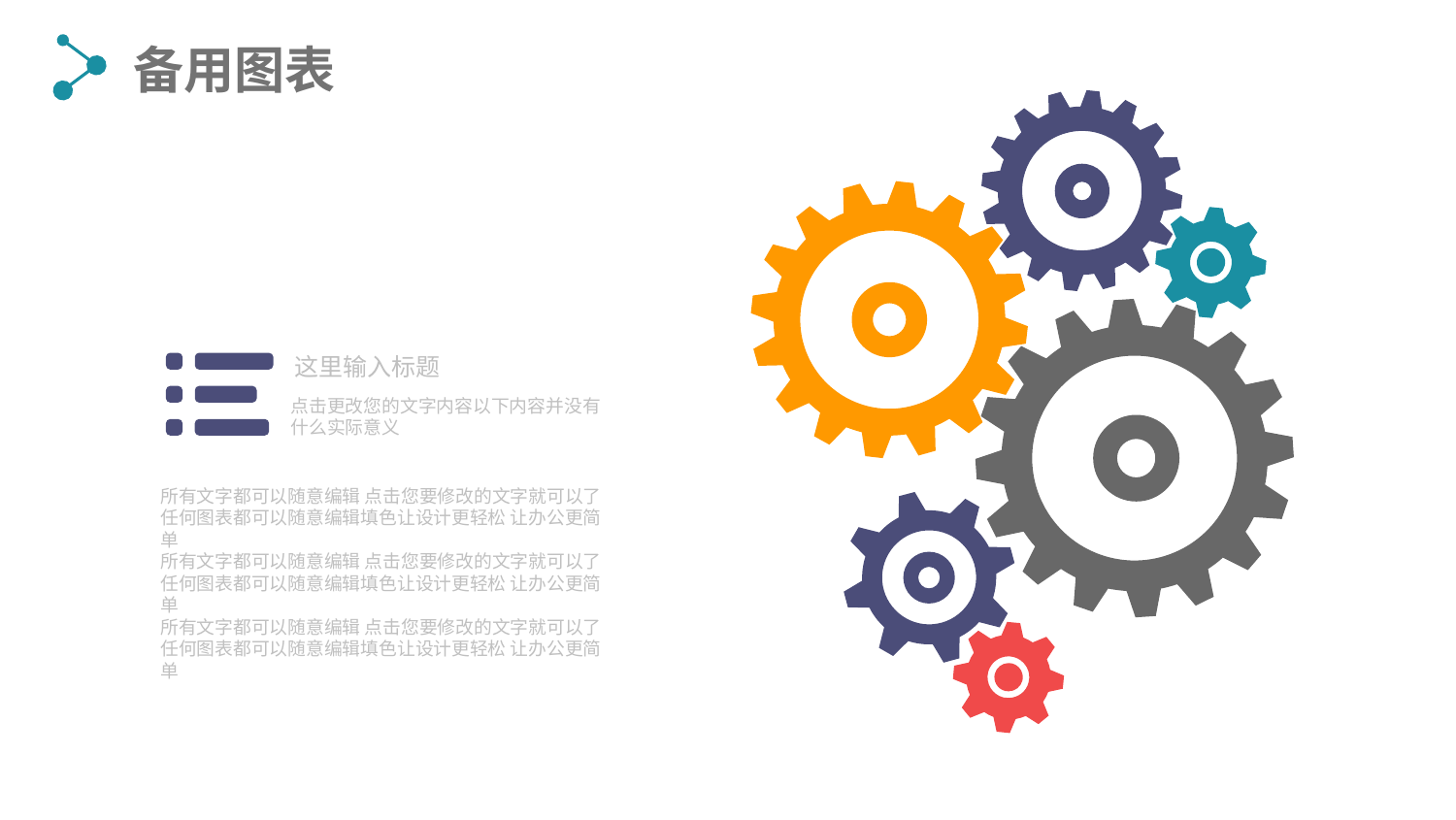

备用图表

这里输入标题

点击更改您的文字内容以下内容并没有什么实际意义

所有文字都可以随意编辑 点击您要修改的文字就可以了
任何图表都可以随意编辑填色让设计更轻松 让办公更简单
所有文字都可以随意编辑 点击您要修改的文字就可以了 任何图表都可以随意编辑填色让设计更轻松 让办公更简单
所有文字都可以随意编辑 点击您要修改的文字就可以了 任何图表都可以随意编辑填色让设计更轻松 让办公更简单